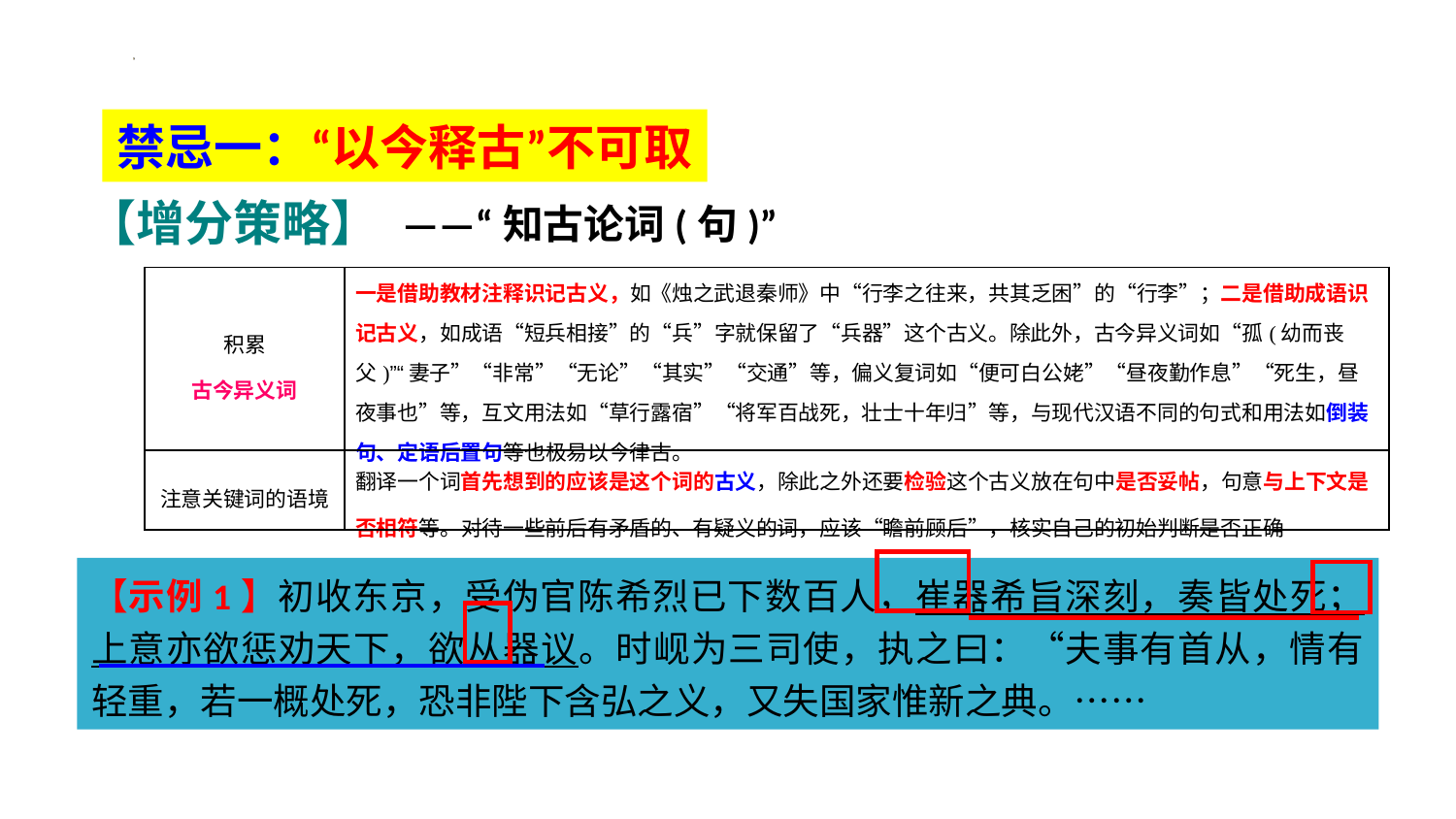

禁忌一：“以今释古”不可取
【增分策略】
——“知古论词(句)”
| 积累 古今异义词 | 一是借助教材注释识记古义，如《烛之武退秦师》中“行李之往来，共其乏困”的“行李”；二是借助成语识记古义，如成语“短兵相接”的“兵”字就保留了“兵器”这个古义。除此外，古今异义词如“孤(幼而丧父)”“妻子”“非常”“无论”“其实”“交通”等，偏义复词如“便可白公姥”“昼夜勤作息”“死生，昼夜事也”等，互文用法如“草行露宿”“将军百战死，壮士十年归”等，与现代汉语不同的句式和用法如倒装句、定语后置句等也极易以今律古。 |
| --- | --- |
| 注意关键词的语境 | 翻译一个词首先想到的应该是这个词的古义，除此之外还要检验这个古义放在句中是否妥帖，句意与上下文是否相符等。对待一些前后有矛盾的、有疑义的词，应该“瞻前顾后”，核实自己的初始判断是否正确 |

【示例1】初收东京，受伪官陈希烈已下数百人，崔器希旨深刻，奏皆处死；上意亦欲惩劝天下，欲从器议。时岘为三司使，执之曰：“夫事有首从，情有轻重，若一概处死，恐非陛下含弘之义，又失国家惟新之典。……